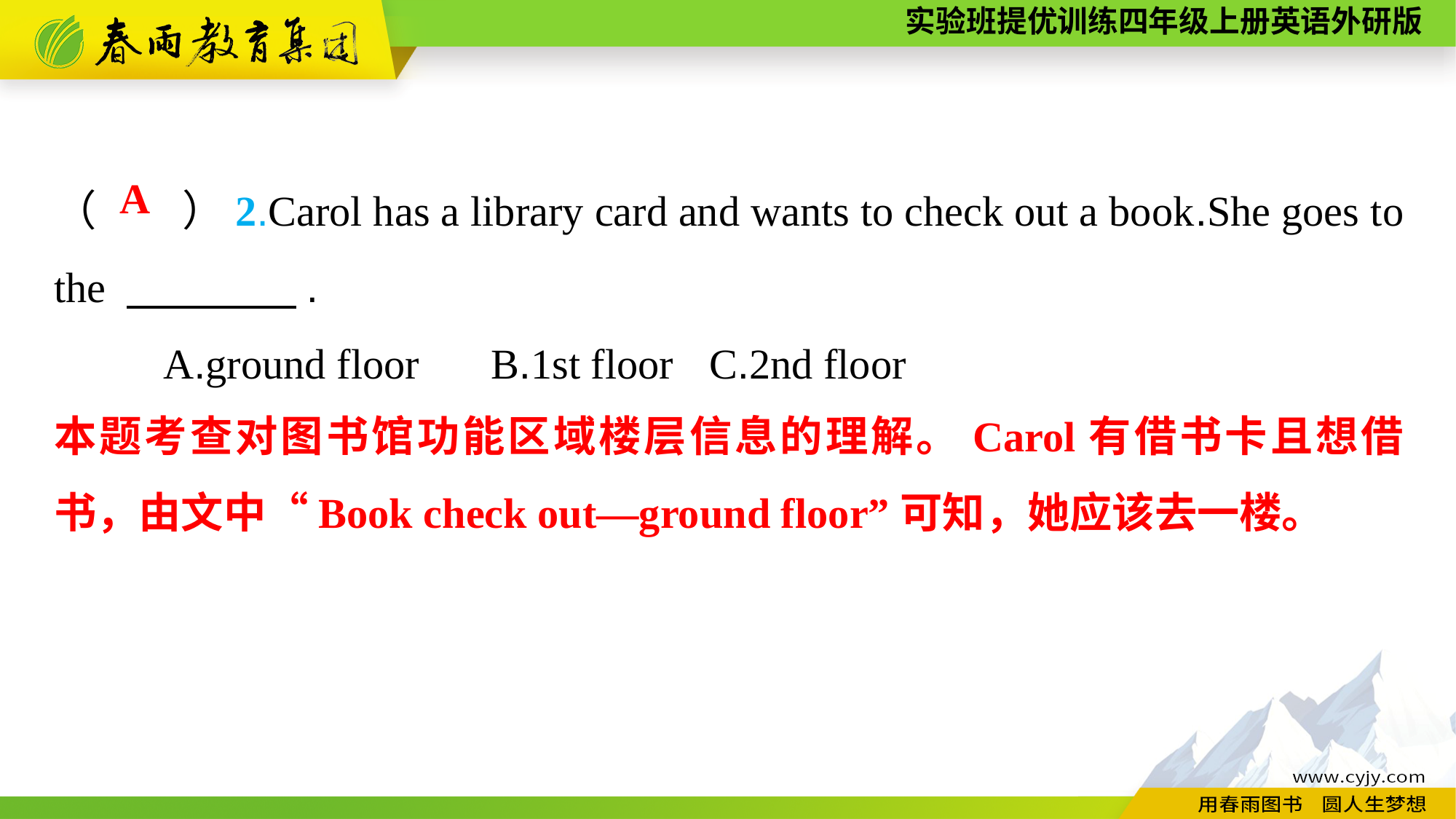

（　　）2.Carol has a library card and wants to check out a book.She goes 	to the 　　　　.
	A.ground floor	B.1st floor	C.2nd floor
A
本题考查对图书馆功能区域楼层信息的理解。Carol有借书卡且想借书，由文中“Book check out—ground floor”可知，她应该去一楼。